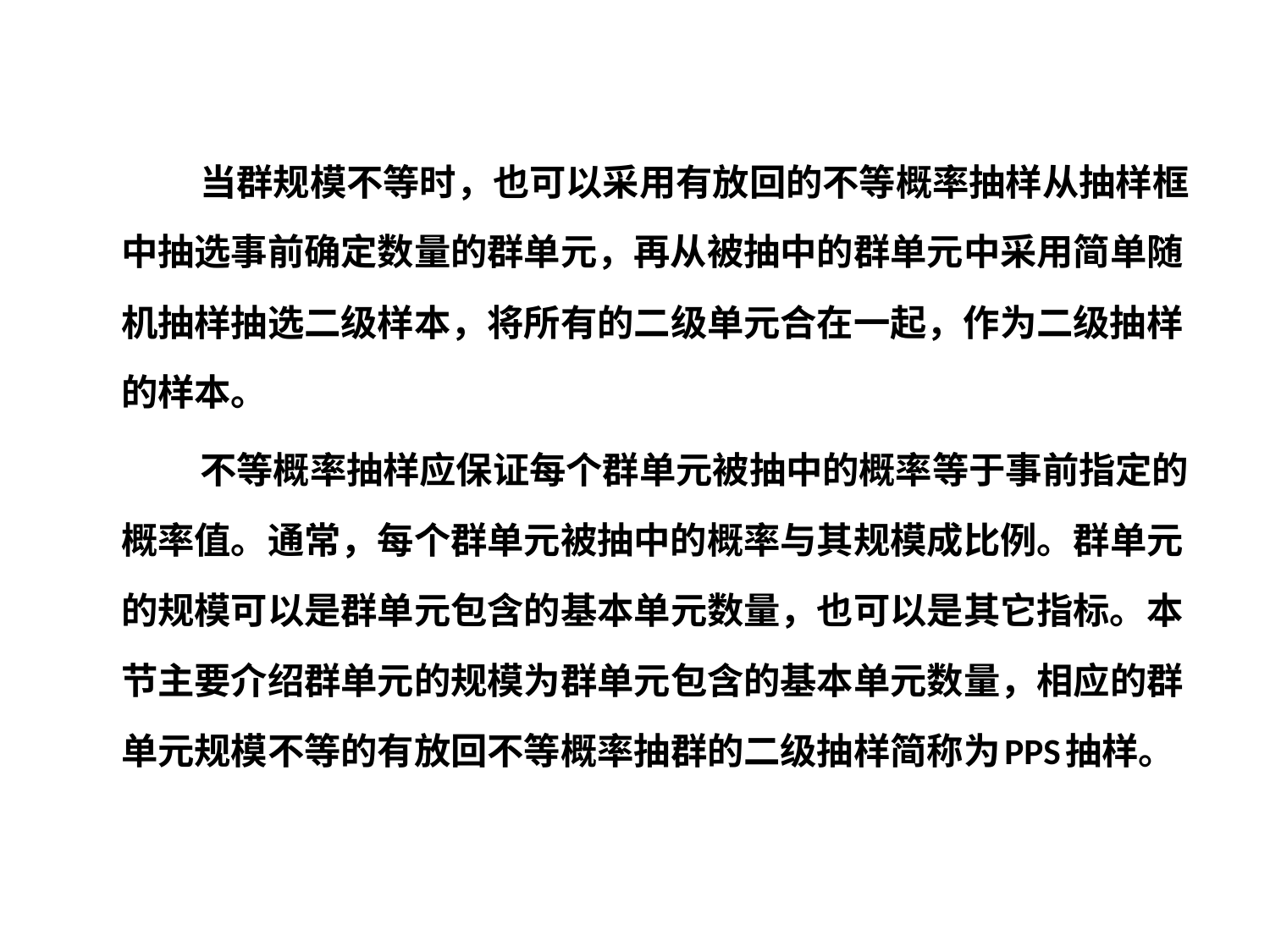

当群规模不等时，也可以采用有放回的不等概率抽样从抽样框中抽选事前确定数量的群单元，再从被抽中的群单元中采用简单随机抽样抽选二级样本，将所有的二级单元合在一起，作为二级抽样的样本。
         不等概率抽样应保证每个群单元被抽中的概率等于事前指定的概率值。通常，每个群单元被抽中的概率与其规模成比例。群单元的规模可以是群单元包含的基本单元数量，也可以是其它指标。本节主要介绍群单元的规模为群单元包含的基本单元数量，相应的群单元规模不等的有放回不等概率抽群的二级抽样简称为PPS抽样。